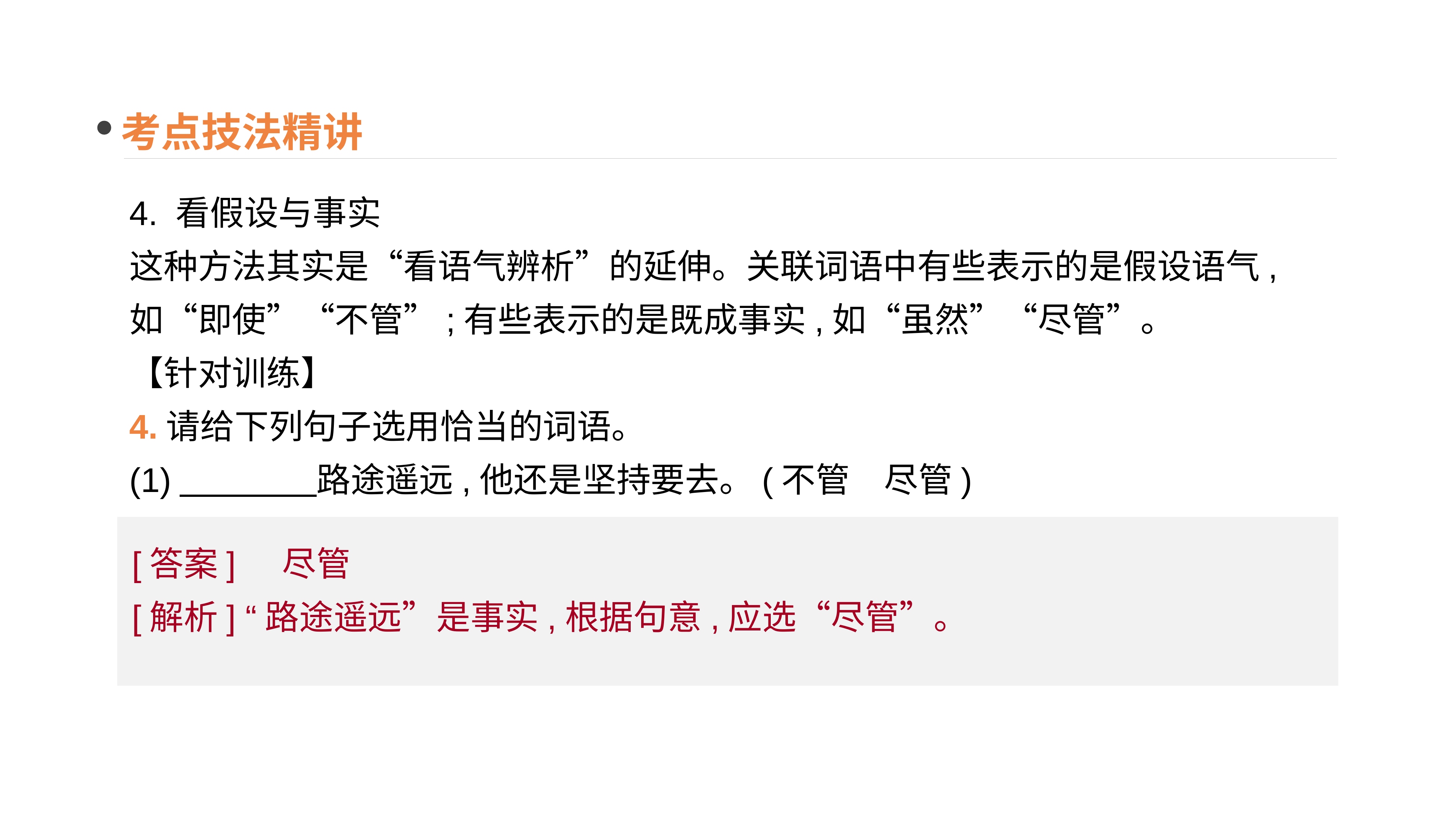

考点技法精讲

4. 看假设与事实
这种方法其实是“看语气辨析”的延伸。关联词语中有些表示的是假设语气,如“即使”“不管”;有些表示的是既成事实,如“虽然”“尽管”。
【针对训练】
4.请给下列句子选用恰当的词语。
(1)　　　　路途遥远,他还是坚持要去。(不管　尽管)

[答案]    尽管
[解析] “路途遥远”是事实,根据句意,应选“尽管”。